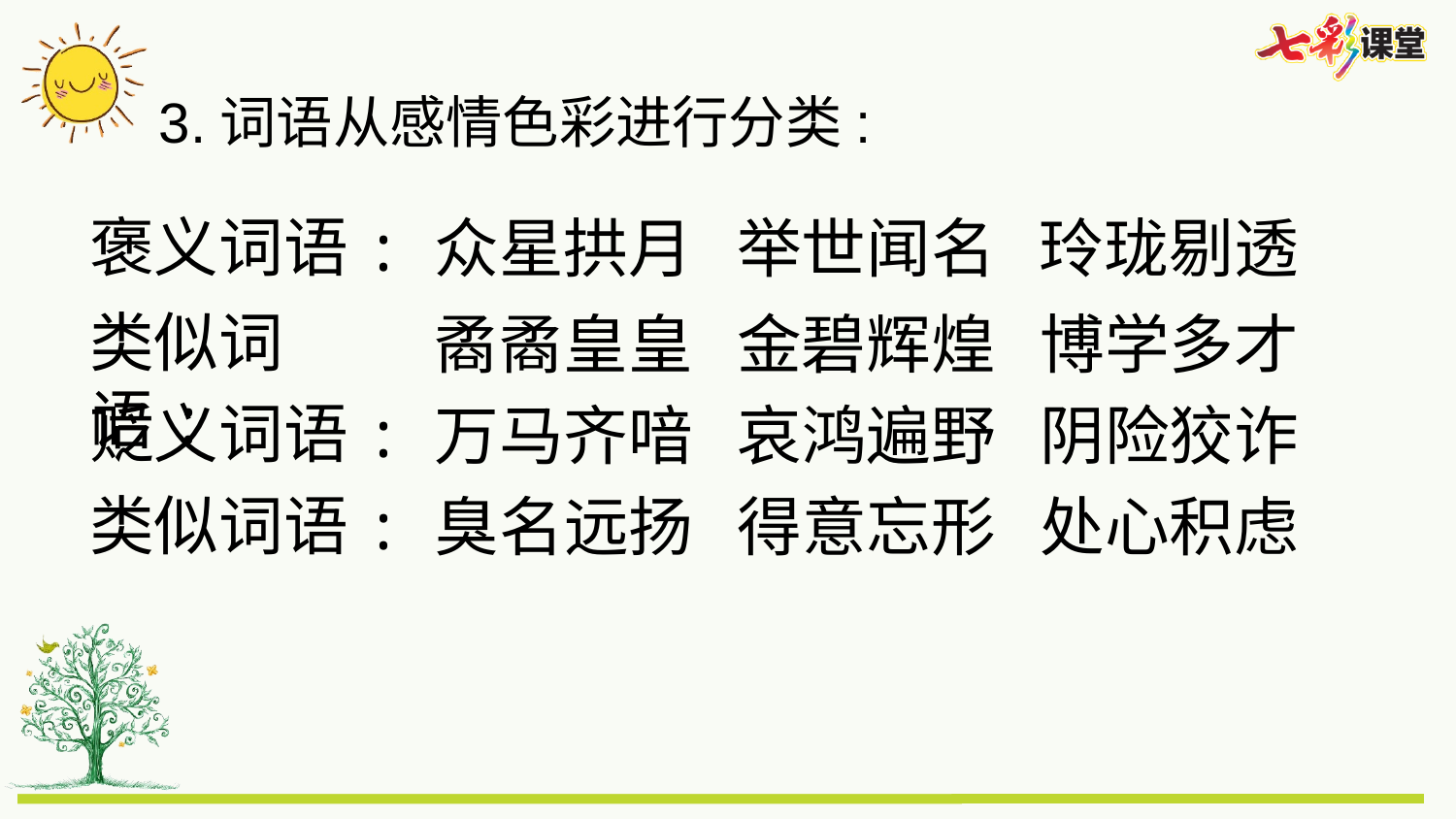

3.词语从感情色彩进行分类:
褒义词语:
众星拱月   举世闻名   玲珑剔透
类似词语:
矞矞皇皇   金碧辉煌   博学多才
贬义词语:
万马齐喑   哀鸿遍野   阴险狡诈
类似词语:
臭名远扬   得意忘形   处心积虑